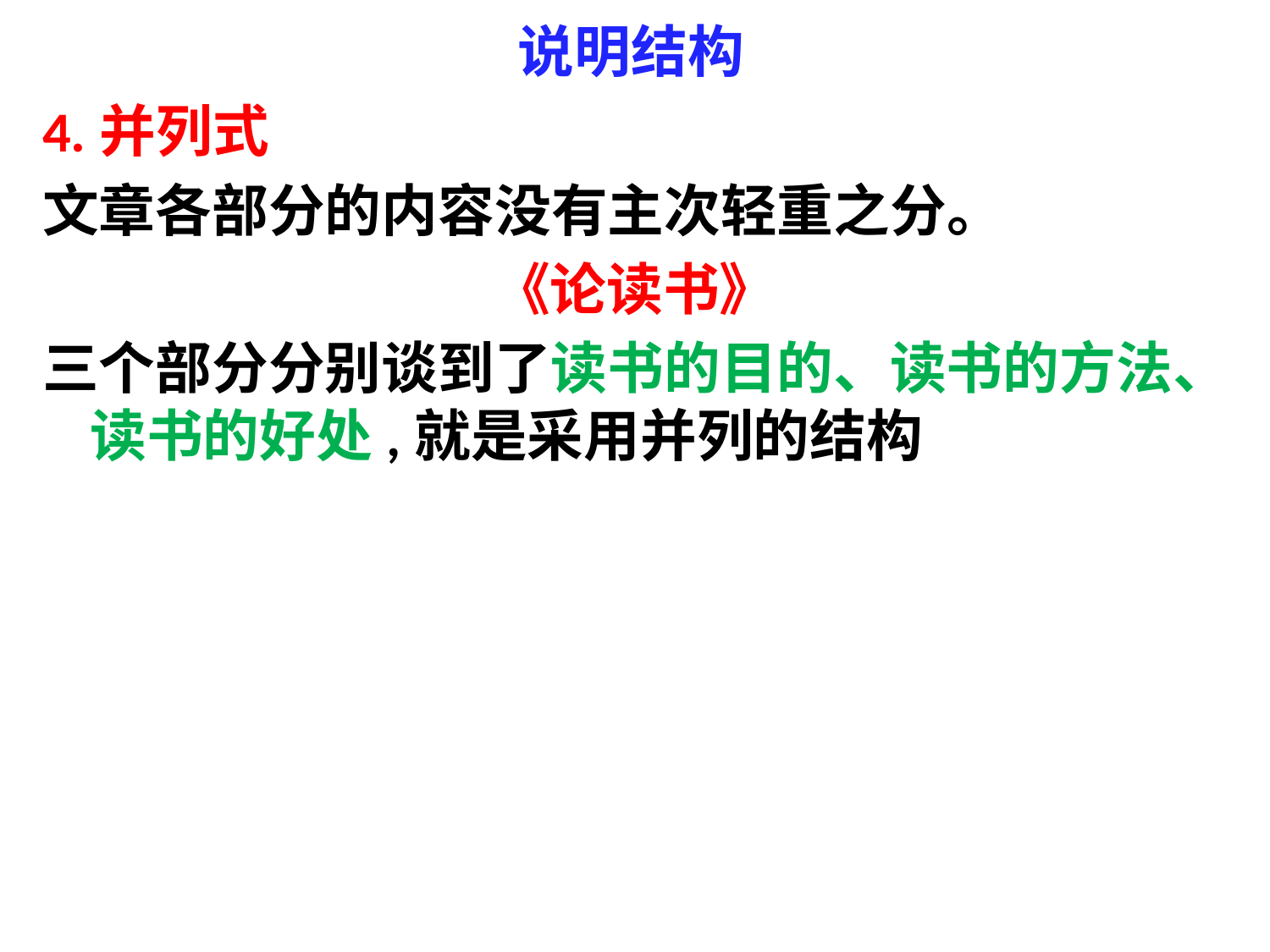

# 说明结构
4.并列式
文章各部分的内容没有主次轻重之分。
《论读书》
三个部分分别谈到了读书的目的、读书的方法、读书的好处,就是采用并列的结构